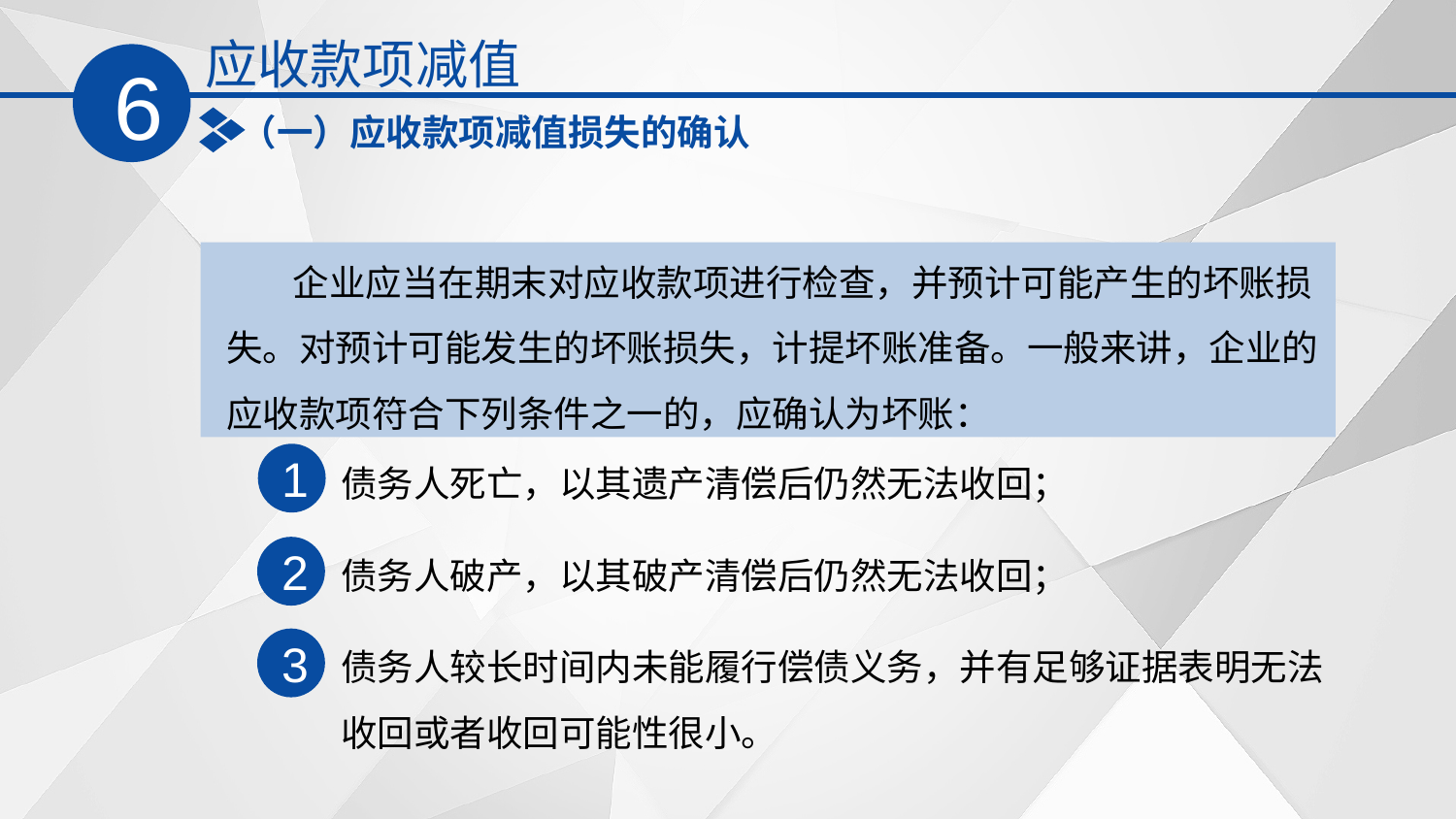

应收款项减值
6

（一）应收款项减值损失的确认

       企业应当在期末对应收款项进行检查，并预计可能产生的坏账损失。对预计可能发生的坏账损失，计提坏账准备。一般来讲，企业的应收款项符合下列条件之一的，应确认为坏账：

债务人死亡，以其遗产清偿后仍然无法收回；
1
债务人破产，以其破产清偿后仍然无法收回；
2
债务人较长时间内未能履行偿债义务，并有足够证据表明无法收回或者收回可能性很小。
3